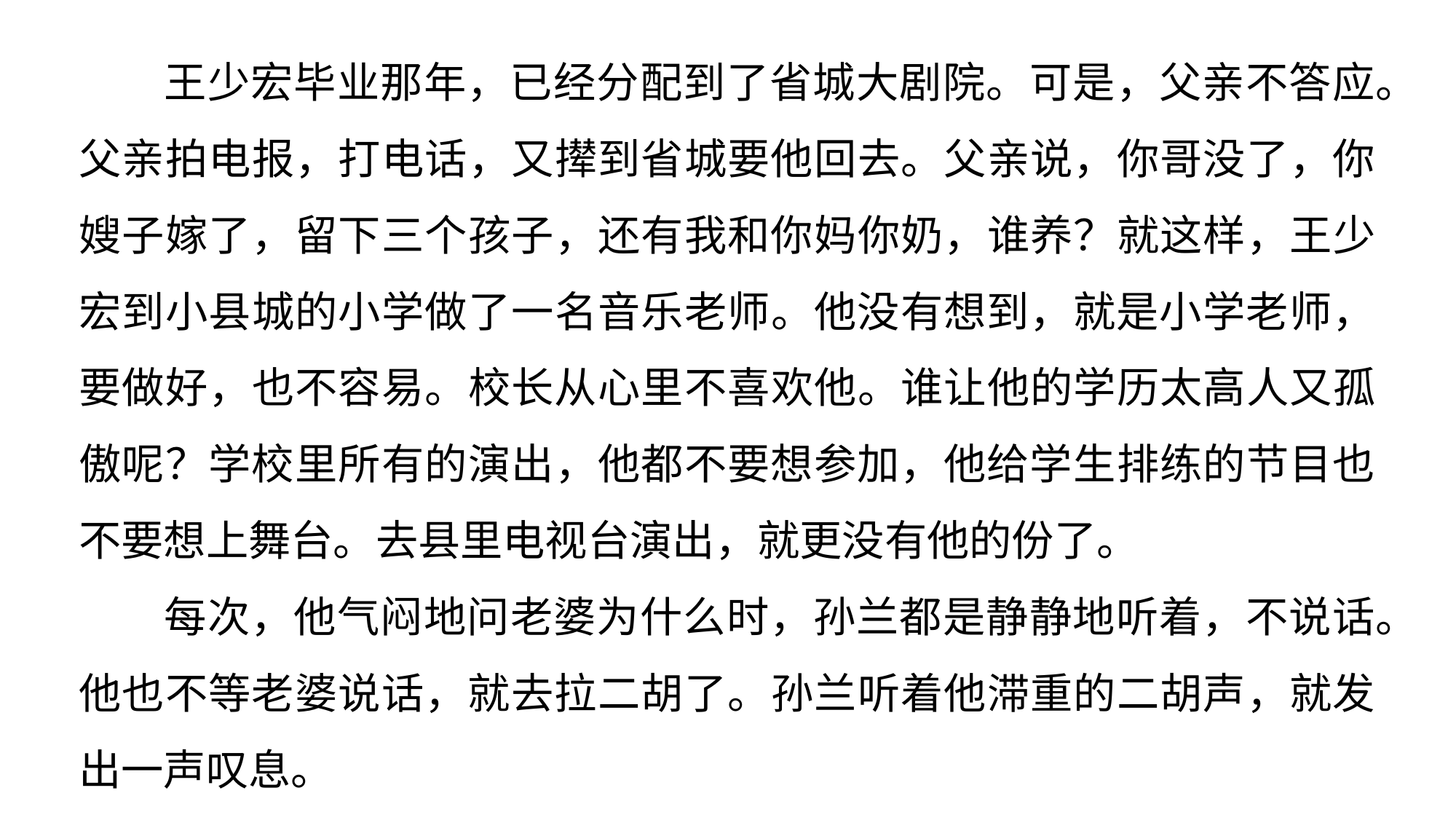

王少宏毕业那年，已经分配到了省城大剧院。可是，父亲不答应。父亲拍电报，打电话，又撵到省城要他回去。父亲说，你哥没了，你嫂子嫁了，留下三个孩子，还有我和你妈你奶，谁养？就这样，王少宏到小县城的小学做了一名音乐老师。他没有想到，就是小学老师，要做好，也不容易。校长从心里不喜欢他。谁让他的学历太高人又孤傲呢？学校里所有的演出，他都不要想参加，他给学生排练的节目也不要想上舞台。去县里电视台演出，就更没有他的份了。
每次，他气闷地问老婆为什么时，孙兰都是静静地听着，不说话。他也不等老婆说话，就去拉二胡了。孙兰听着他滞重的二胡声，就发出一声叹息。